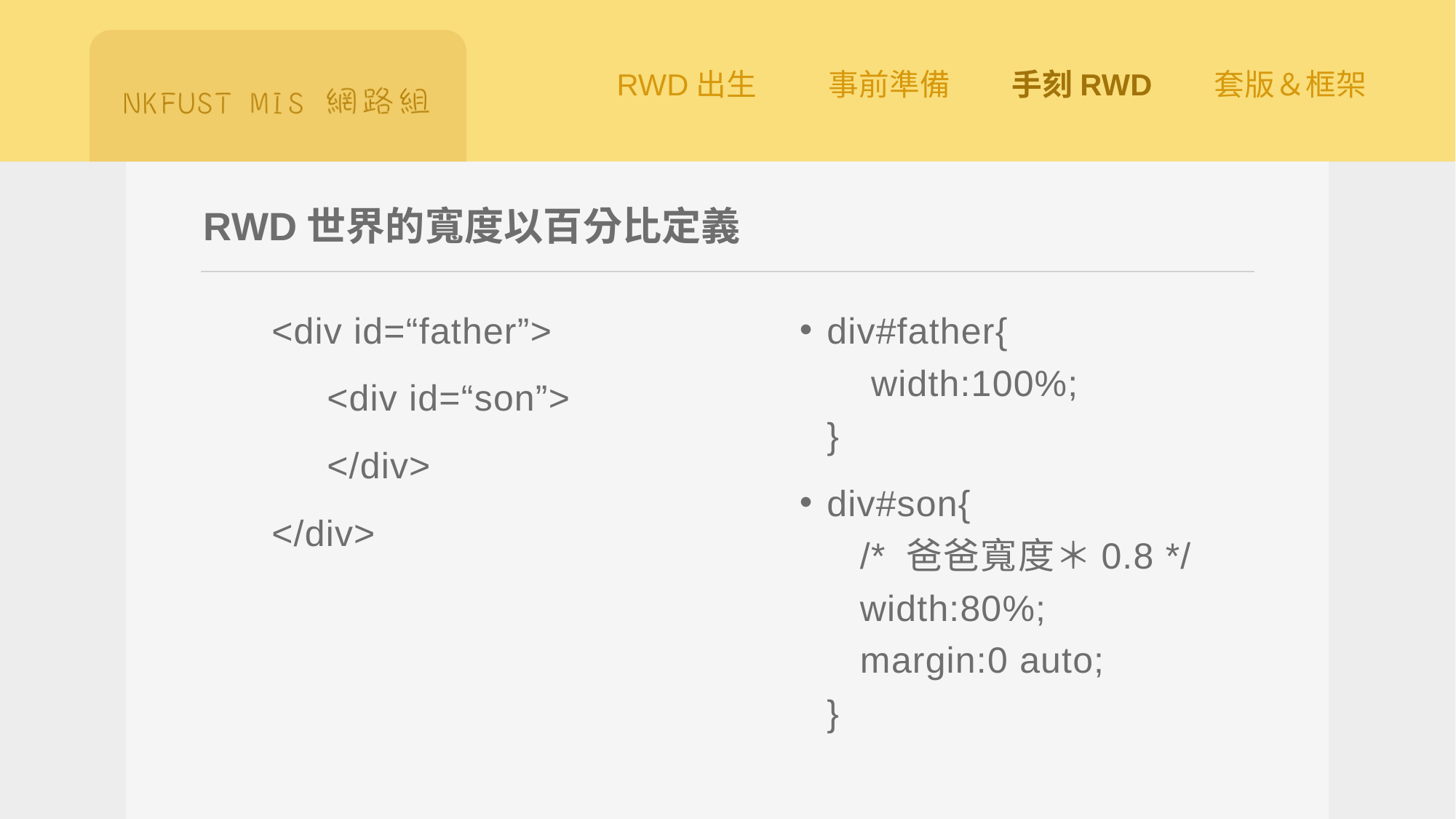

# RWD世界的寬度以百分比定義
<div id=“father”>
     <div id=“son”>
     </div>
</div>
div#father{
    width:100%;
}
div#son{
   /* 爸爸寬度＊0.8 */
   width:80%;
   margin:0 auto;
}